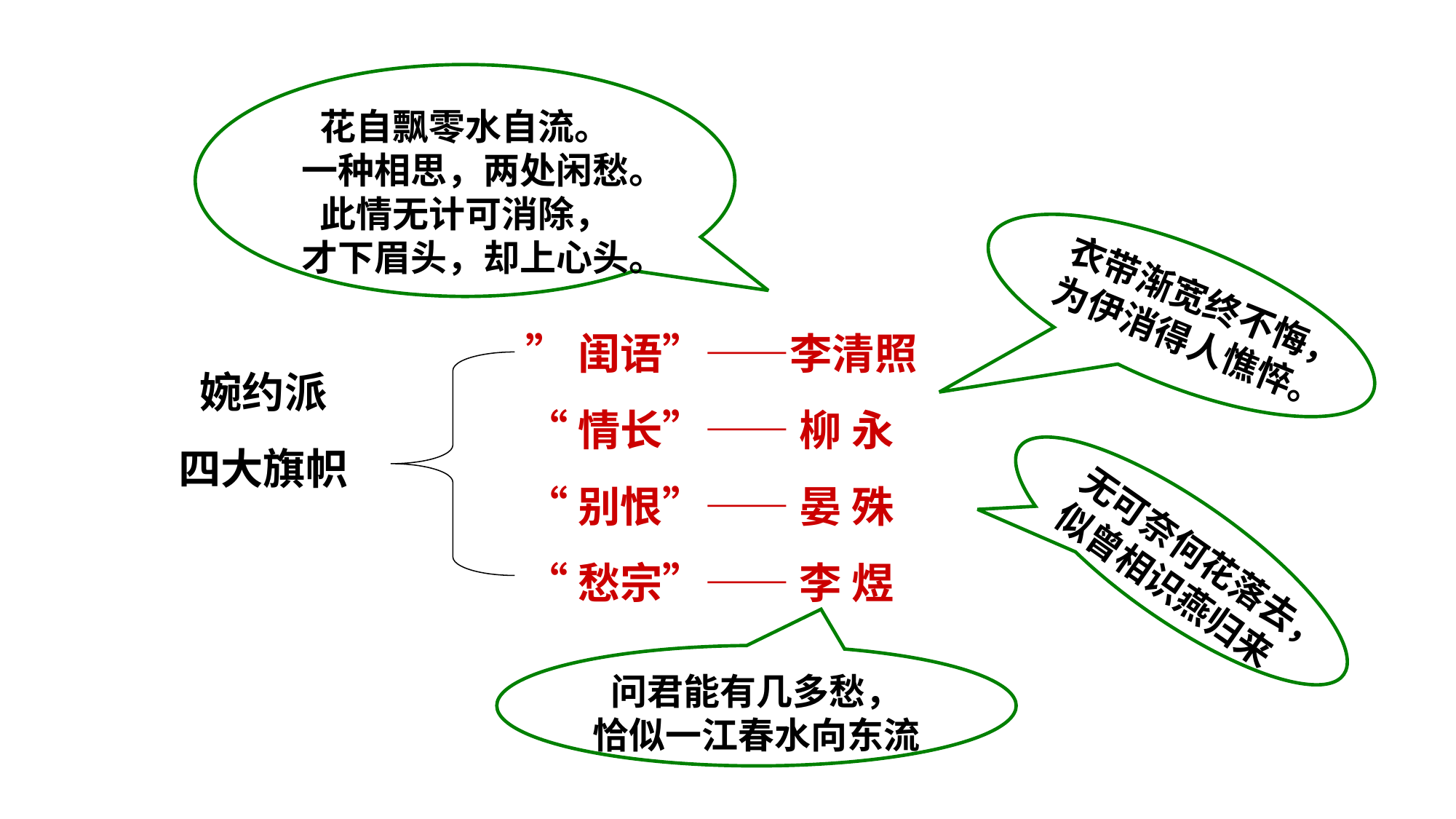

花自飘零水自流。
一种相思，两处闲愁。
此情无计可消除，
才下眉头，却上心头。
衣带渐宽终不悔，为伊消得人憔悴。
”闺语”——李清照
“情长”—— 柳 永
“别恨”—— 晏 殊
“愁宗”—— 李 煜
婉约派
四大旗帜

无可奈何花落去，似曾相识燕归来
问君能有几多愁，
恰似一江春水向东流